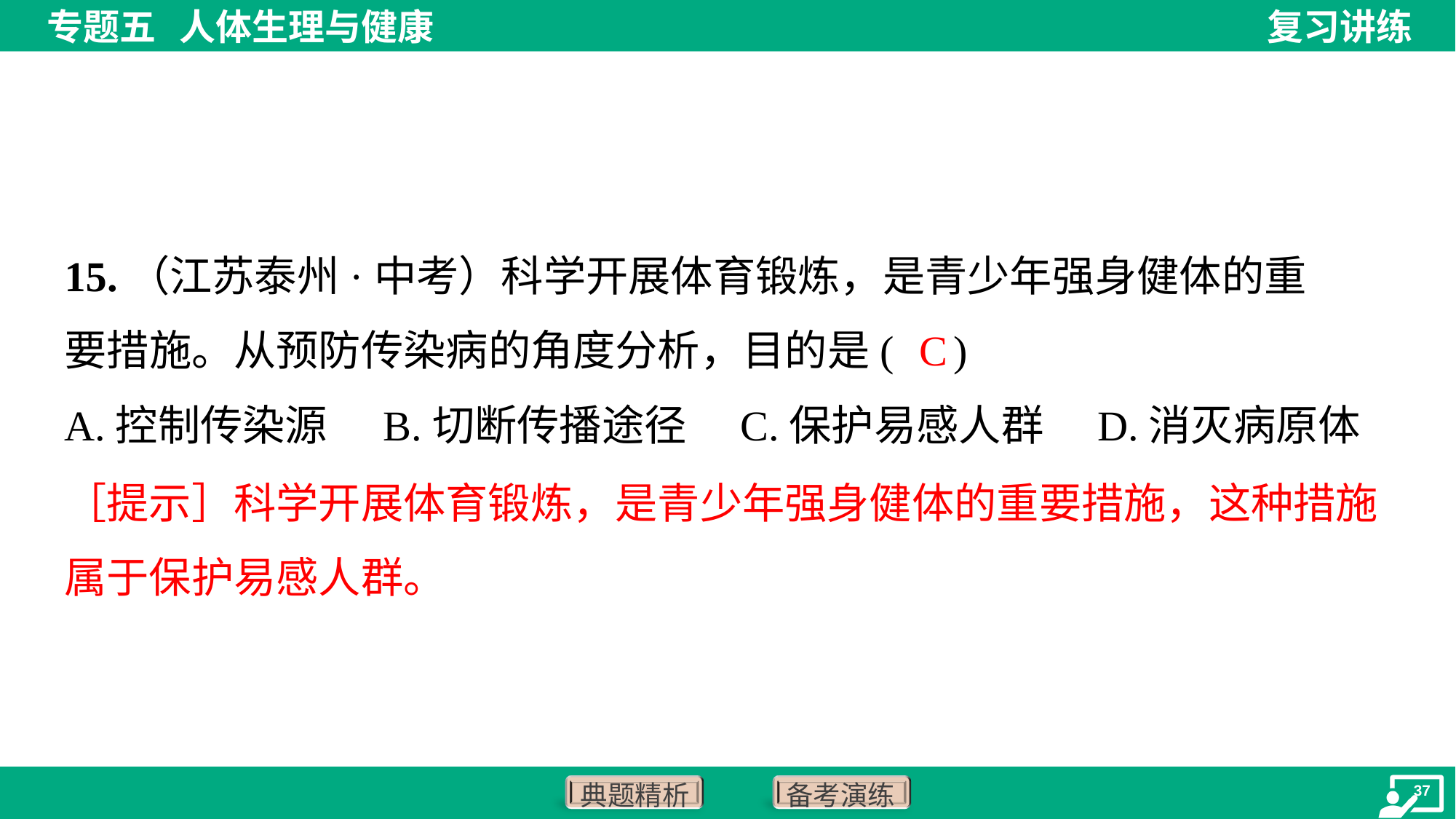

15.（江苏泰州·中考）科学开展体育锻炼，是青少年强身健体的重
要措施。从预防传染病的角度分析，目的是(     )
C
A.控制传染源	B.切断传播途径	C.保护易感人群	D.消灭病原体
［提示］科学开展体育锻炼，是青少年强身健体的重要措施，这种措施
属于保护易感人群。